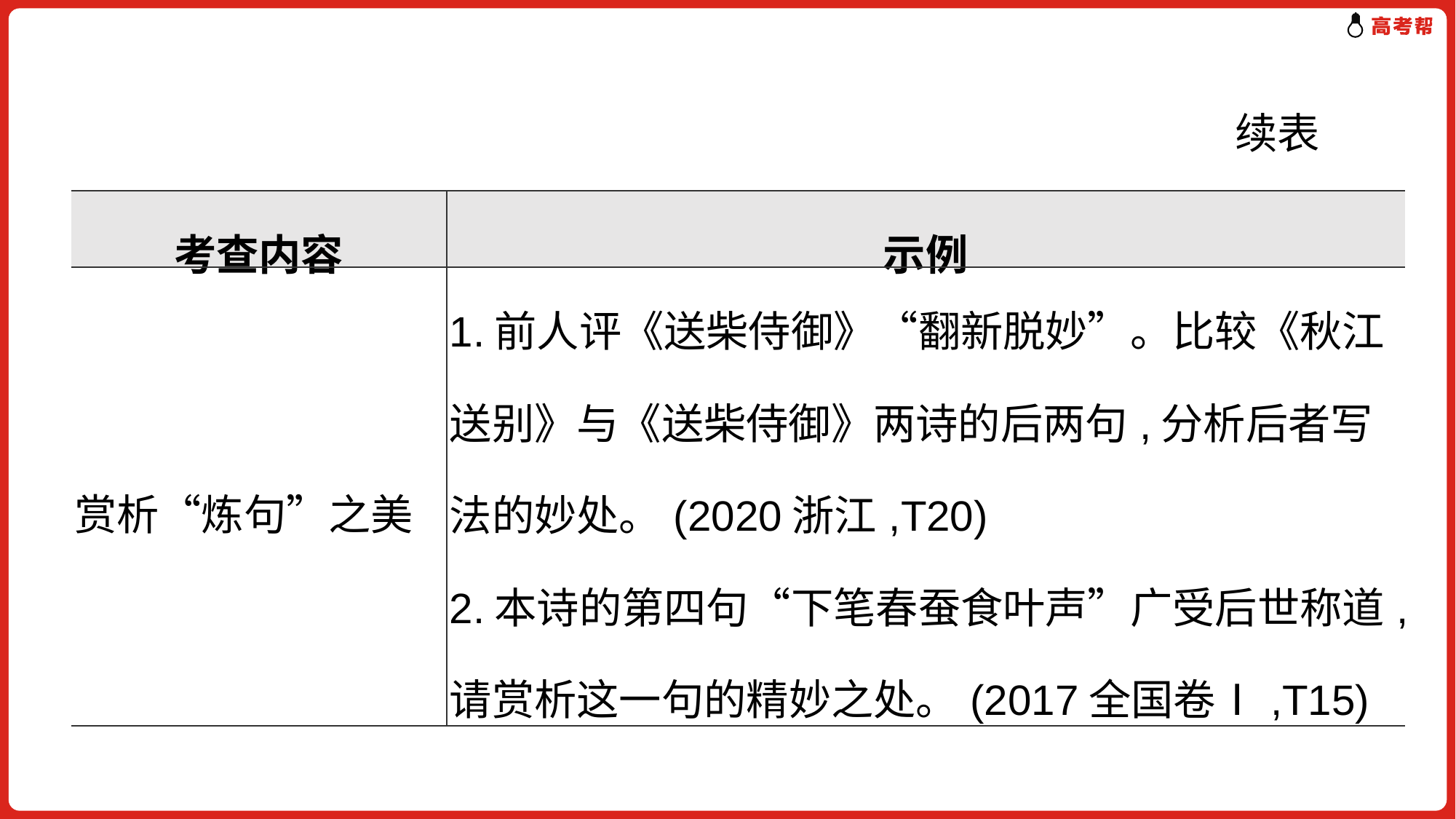

续表
| 考查内容 | 示例 |
| --- | --- |
| 赏析“炼句”之美 | 1.前人评《送柴侍御》“翻新脱妙”。比较《秋江送别》与《送柴侍御》两诗的后两句,分析后者写法的妙处。(2020浙江,T20) 2.本诗的第四句“下笔春蚕食叶声”广受后世称道,请赏析这一句的精妙之处。(2017全国卷Ⅰ,T15) |